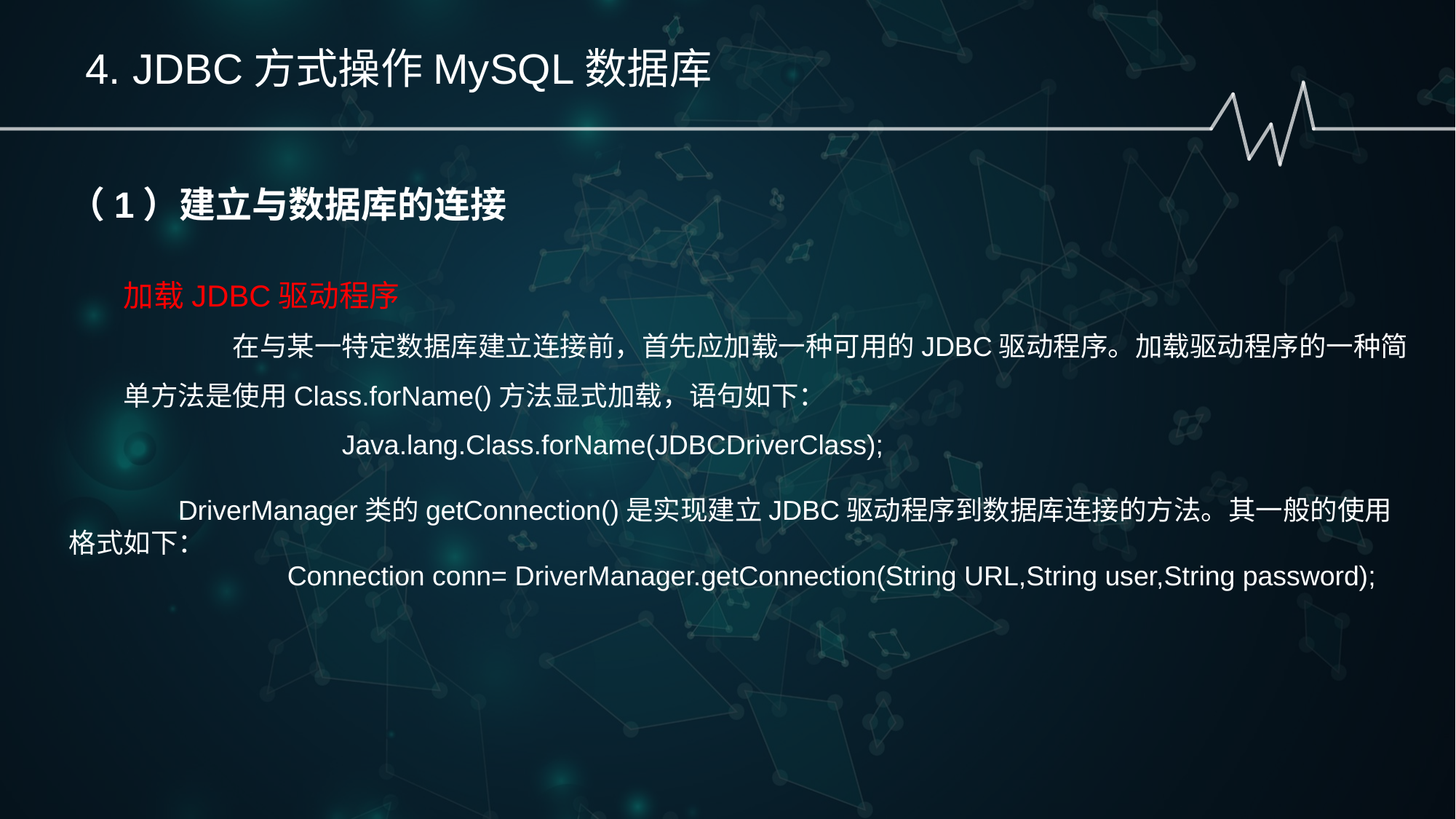

4. JDBC方式操作MySQL数据库
（1）建立与数据库的连接

加载JDBC驱动程序
	在与某一特定数据库建立连接前，首先应加载一种可用的JDBC驱动程序。加载驱动程序的一种简单方法是使用Class.forName()方法显式加载，语句如下：
		Java.lang.Class.forName(JDBCDriverClass);

	DriverManager类的getConnection()是实现建立JDBC驱动程序到数据库连接的方法。其一般的使用格式如下：
		Connection conn= DriverManager.getConnection(String URL,String user,String password);